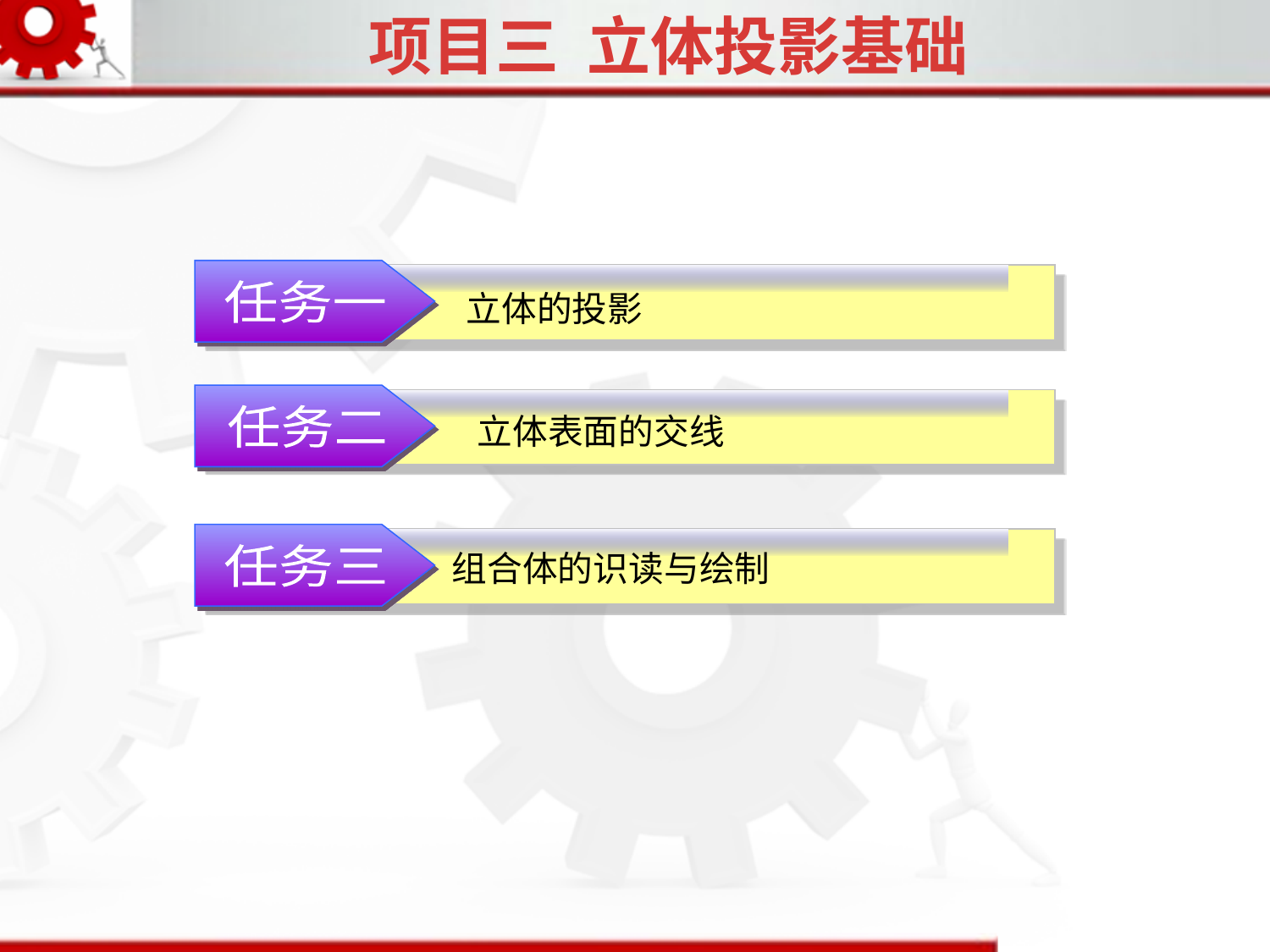

项目三  立体投影基础

任务一
立体的投影

立体表面的交线
任务二

组合体的识读与绘制
任务三